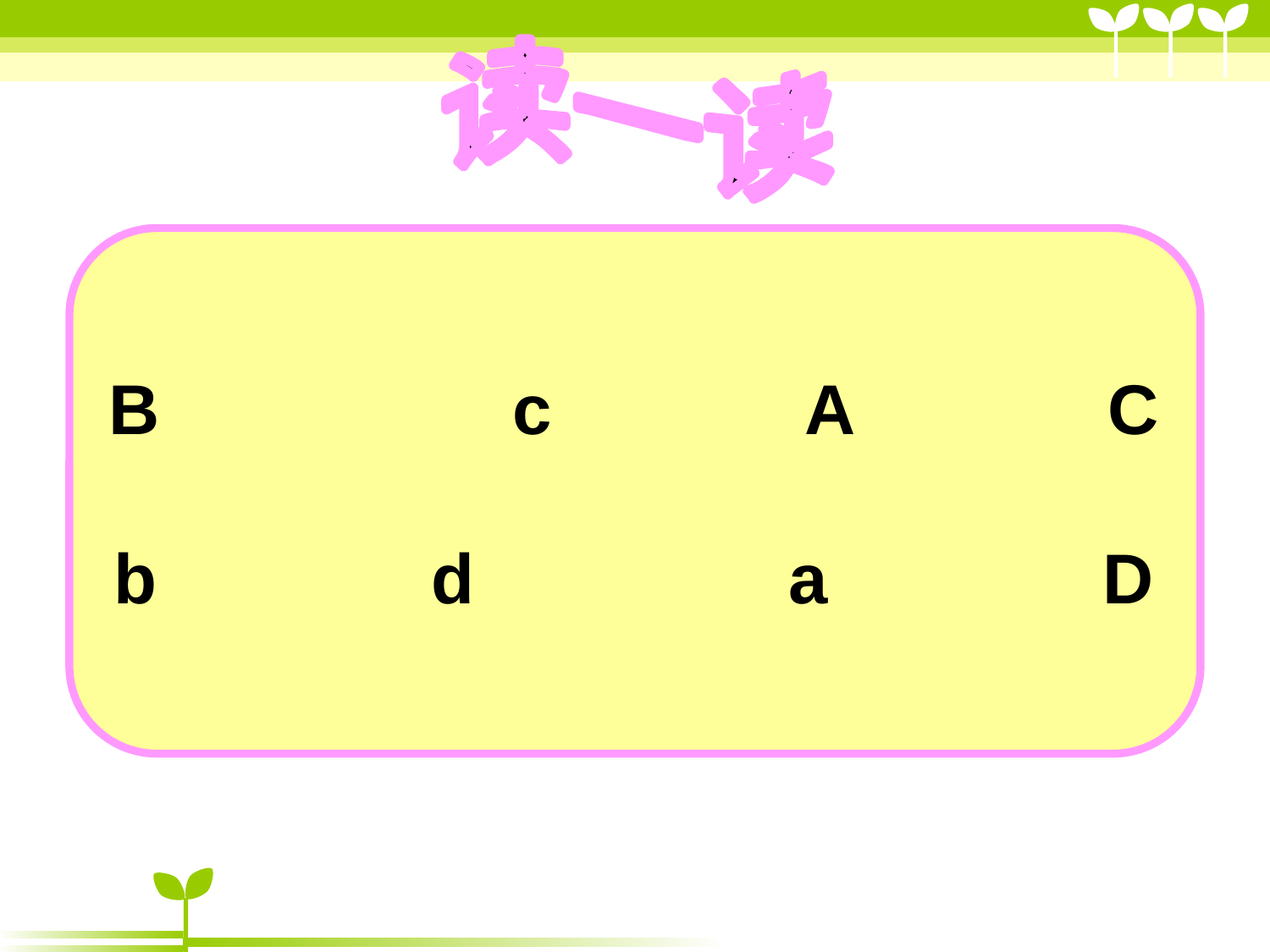

读一读
B                  c             A             C

b              d                a              D